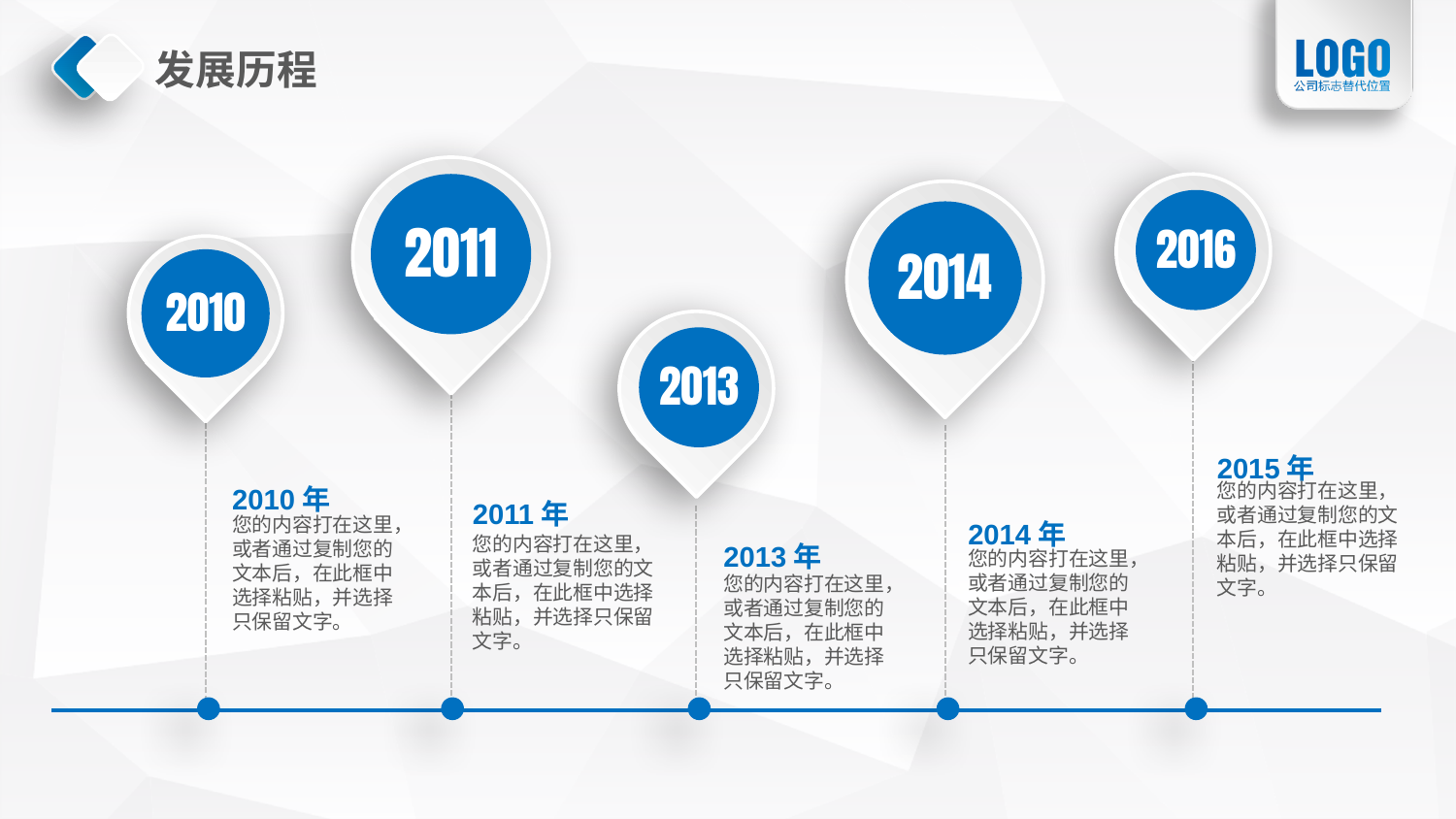

# 发展历程

2011

2016

2014

2010

2013
2015年
2010年
您的内容打在这里，或者通过复制您的文本后，在此框中选择粘贴，并选择只保留文字。
2011年
2014年
您的内容打在这里，或者通过复制您的文本后，在此框中选择粘贴，并选择只保留文字。
您的内容打在这里，或者通过复制您的文本后，在此框中选择粘贴，并选择只保留文字。
2013年
您的内容打在这里，或者通过复制您的文本后，在此框中选择粘贴，并选择只保留文字。
您的内容打在这里，或者通过复制您的文本后，在此框中选择粘贴，并选择只保留文字。